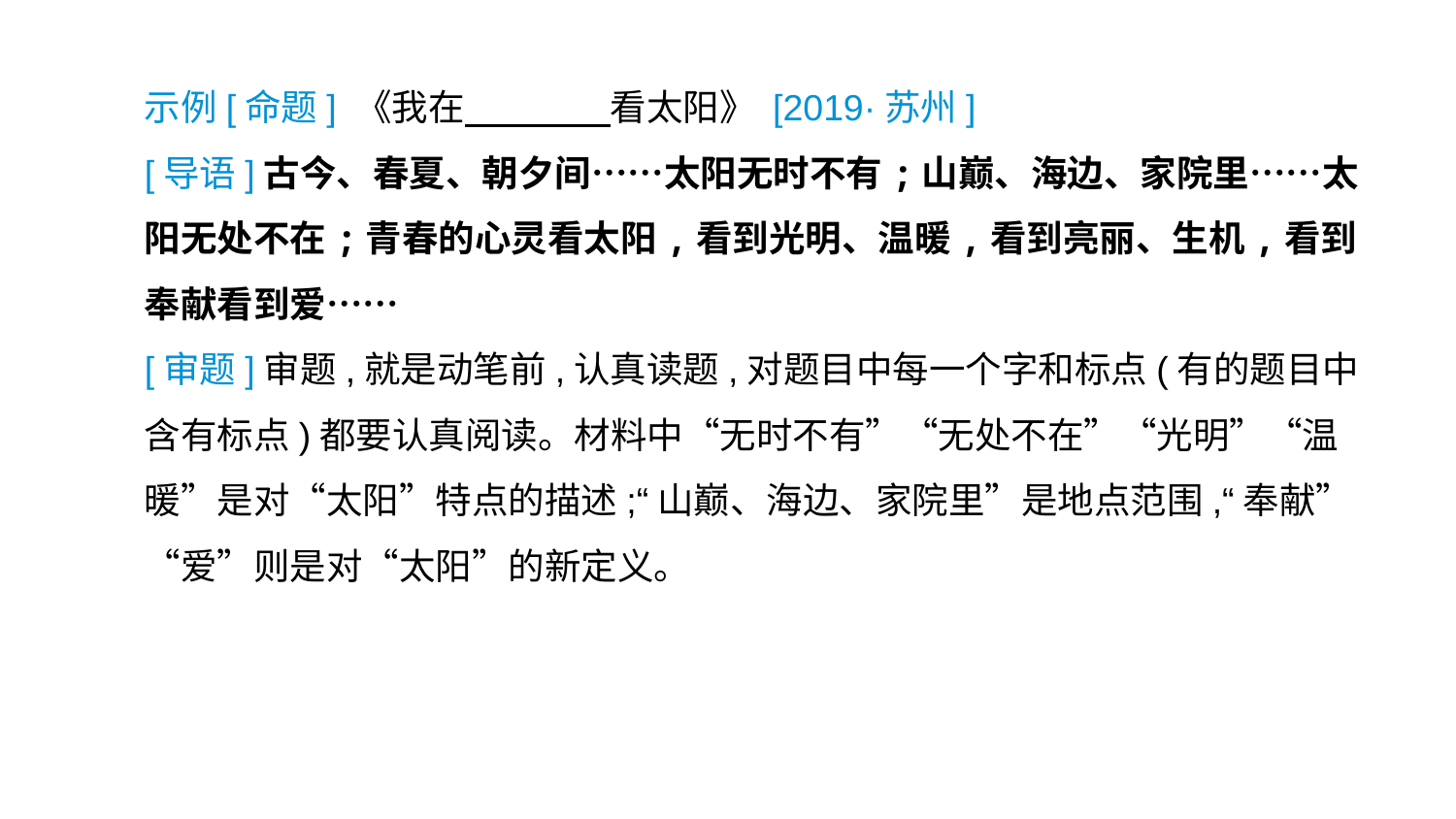

示例[命题] 《我在　　　　看太阳》 [2019·苏州]
[导语]古今、春夏、朝夕间……太阳无时不有;山巅、海边、家院里……太阳无处不在;青春的心灵看太阳,看到光明、温暖,看到亮丽、生机,看到奉献看到爱……
[审题]审题,就是动笔前,认真读题,对题目中每一个字和标点(有的题目中含有标点)都要认真阅读。材料中“无时不有”“无处不在”“光明”“温暖”是对“太阳”特点的描述;“山巅、海边、家院里”是地点范围,“奉献”“爱”则是对“太阳”的新定义。